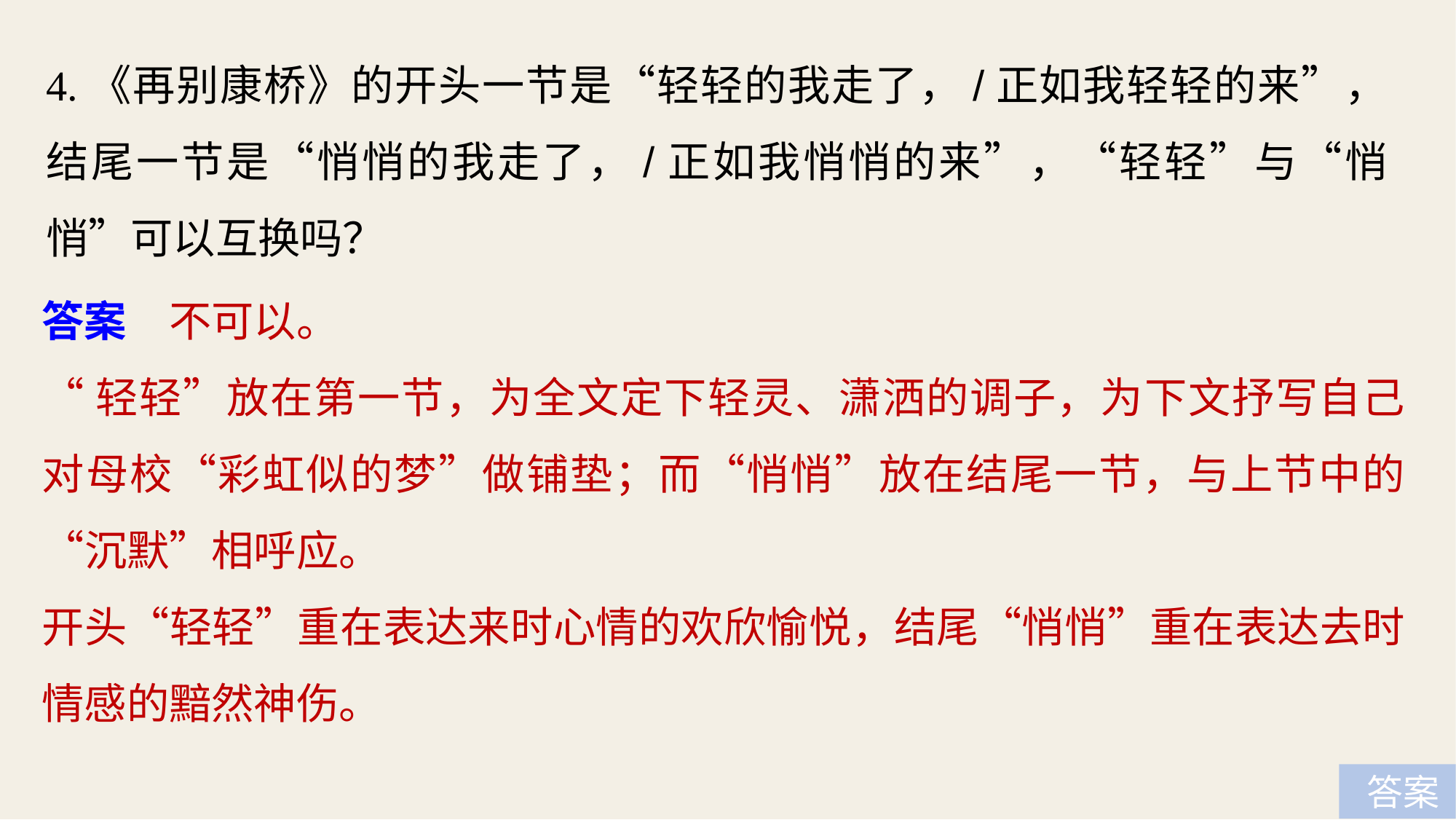

4.《再别康桥》的开头一节是“轻轻的我走了，/正如我轻轻的来”，结尾一节是“悄悄的我走了，/正如我悄悄的来”，“轻轻”与“悄悄”可以互换吗？
答案　不可以。
“轻轻”放在第一节，为全文定下轻灵、潇洒的调子，为下文抒写自己对母校“彩虹似的梦”做铺垫；而“悄悄”放在结尾一节，与上节中的“沉默”相呼应。
开头“轻轻”重在表达来时心情的欢欣愉悦，结尾“悄悄”重在表达去时情感的黯然神伤。
 答案